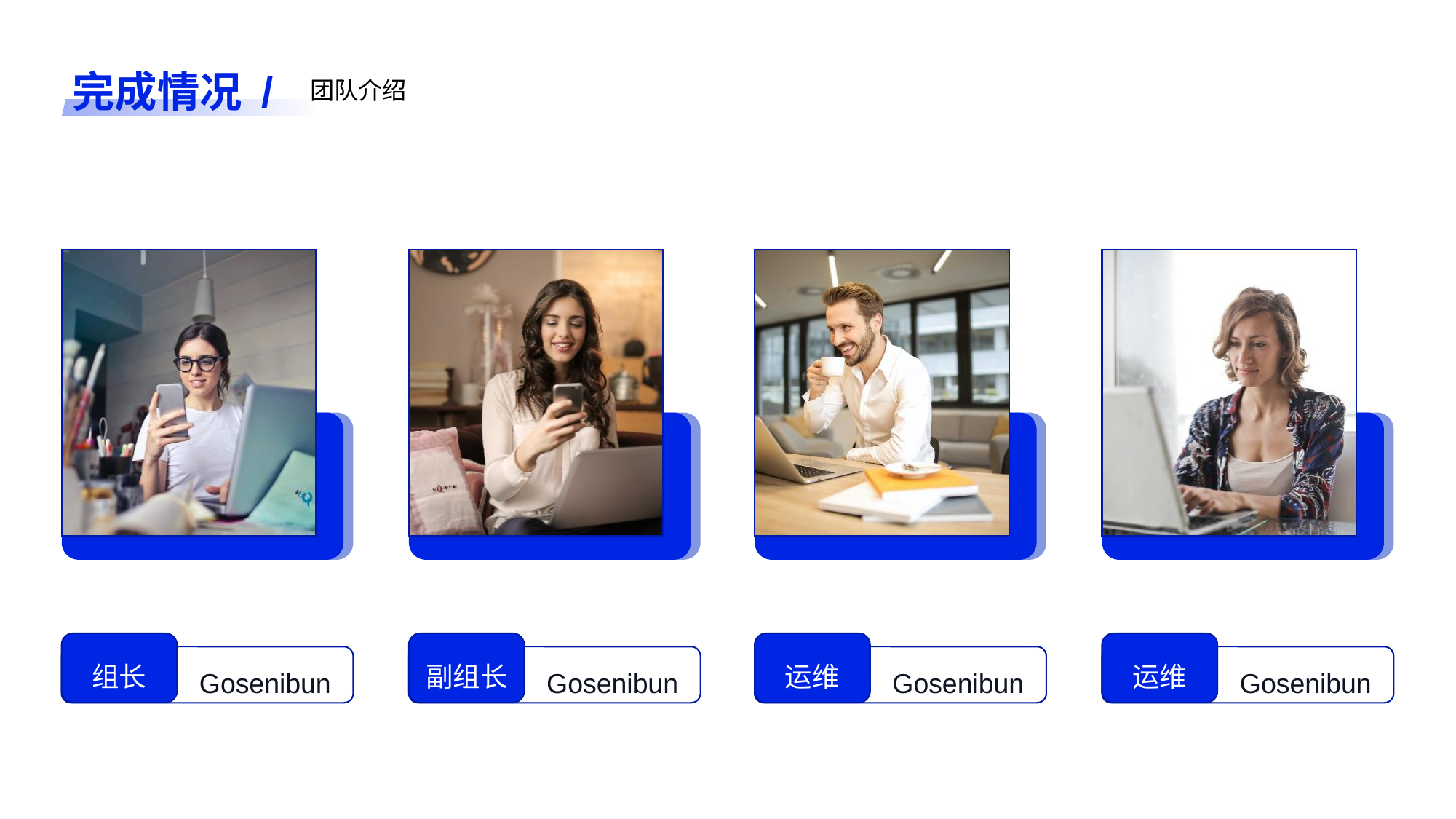

完成情况 /
团队介绍

组长
Gosenibun
副组长
Gosenibun
运维
Gosenibun
运维
Gosenibun